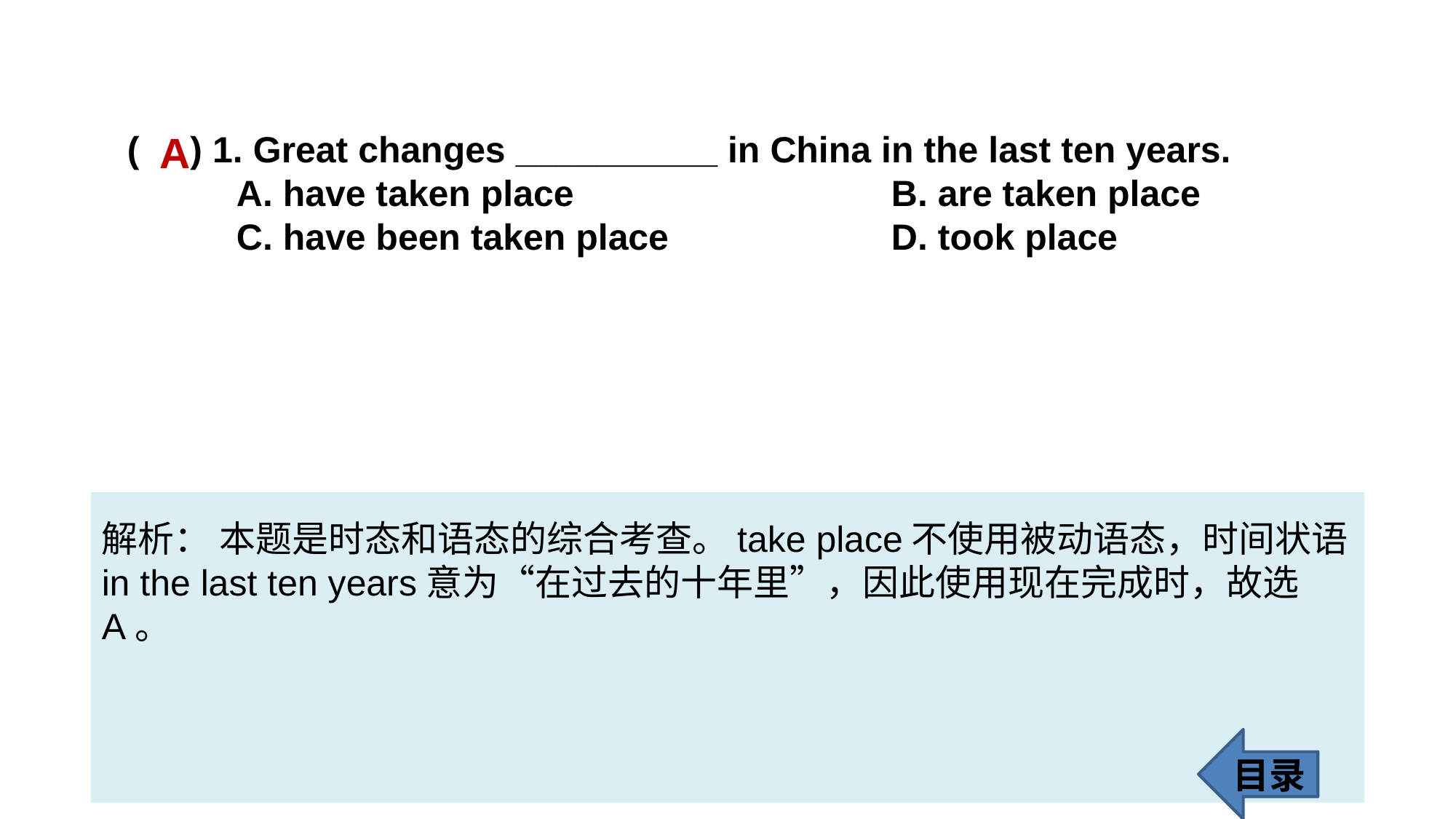

A
(     ) 1. Great changes __________ in China in the last ten years.
	A. have taken place 			B. are taken place
	C. have been taken place 		D. took place

解析： 本题是时态和语态的综合考查。take place不使用被动语态，时间状语
in the last ten years意为“在过去的十年里”，因此使用现在完成时，故选A。
目录
62